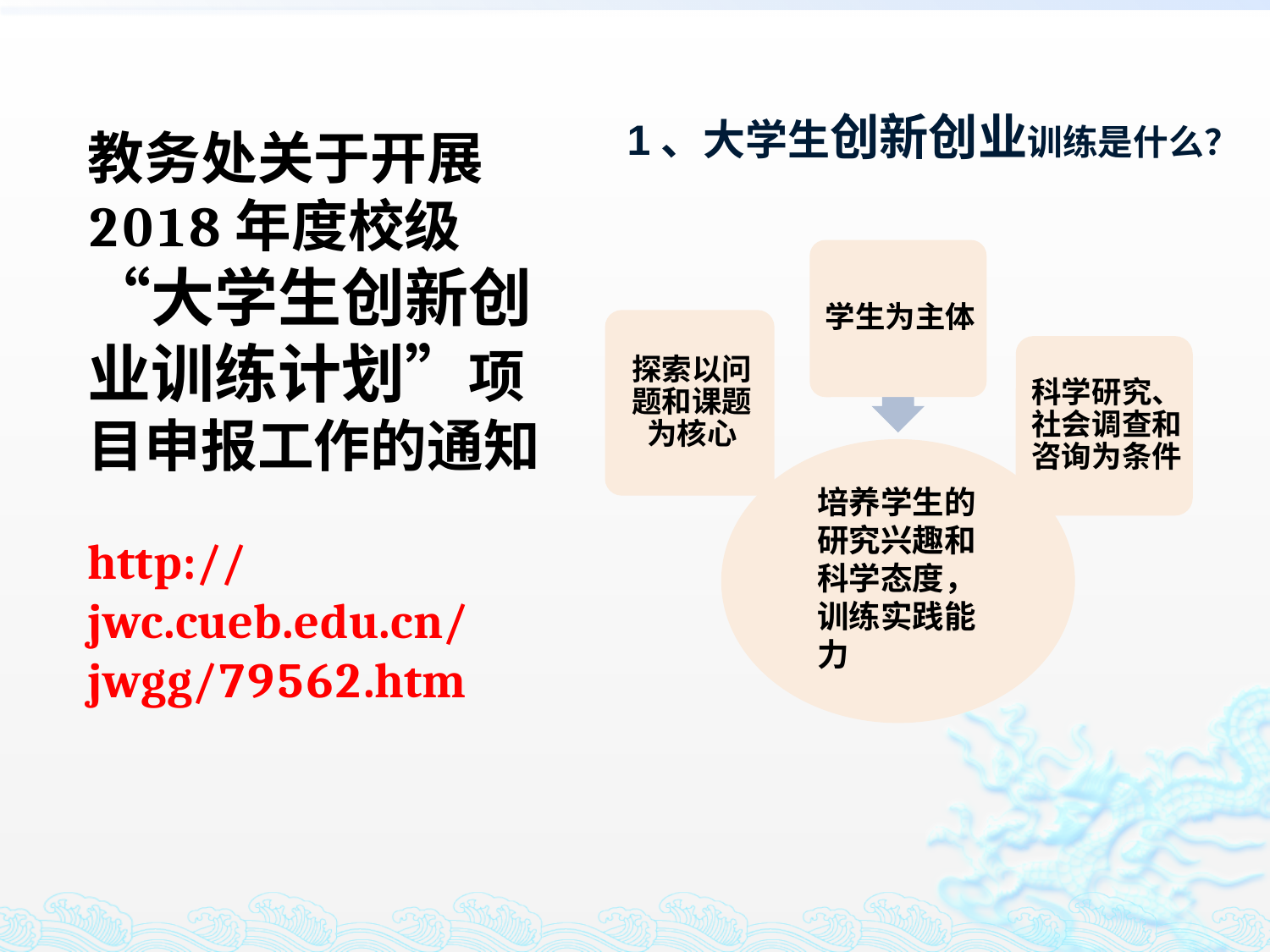

# 1、大学生创新创业训练是什么？
教务处关于开展2018年度校级“大学生创新创业训练计划”项目申报工作的通知

探索以问题和课题为核心
学生为主体
科学研究、社会调查和咨询为条件
培养学生的研究兴趣和科学态度，训练实践能力
http://jwc.cueb.edu.cn/jwgg/79562.htm